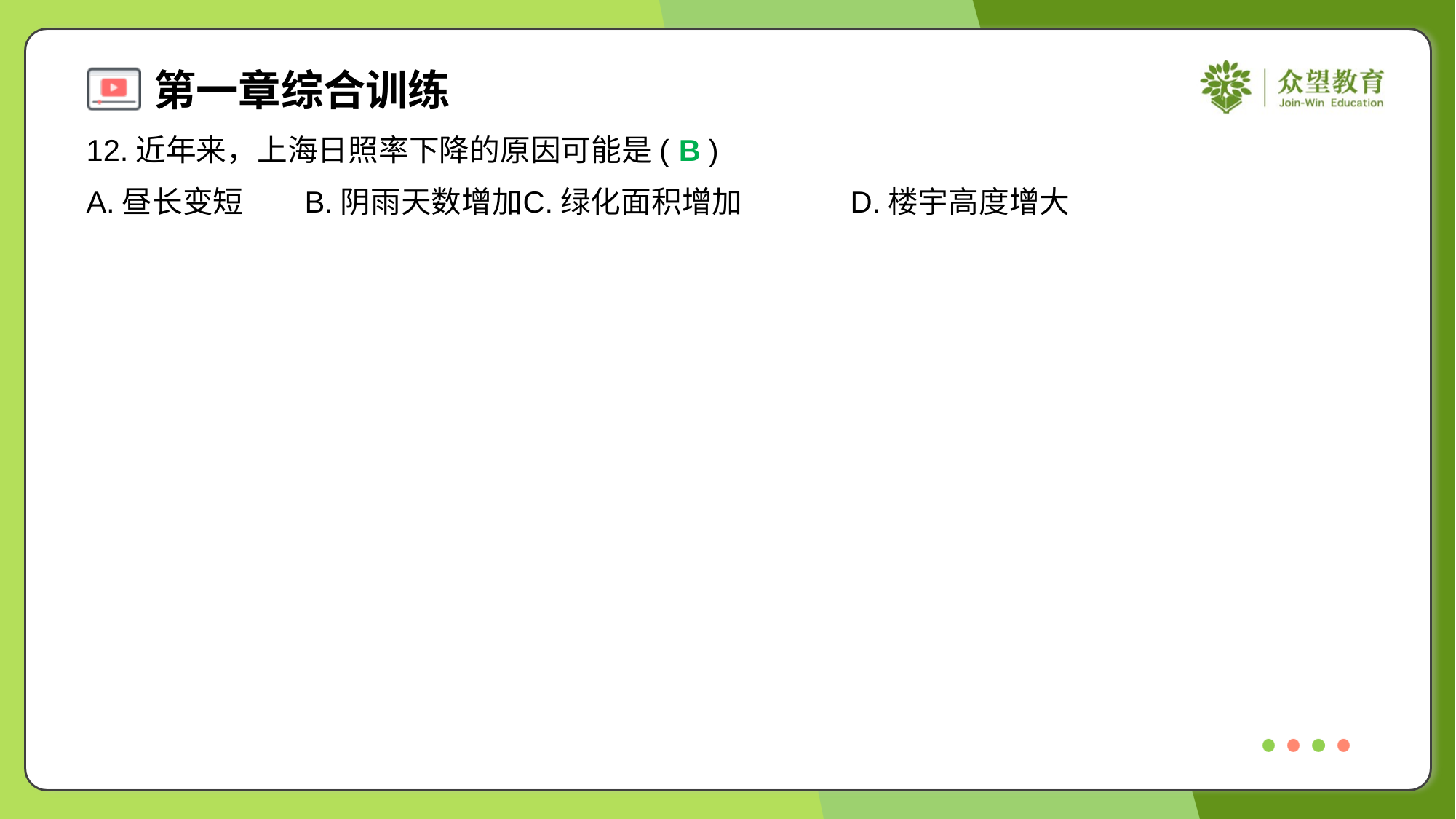

12.近年来，上海日照率下降的原因可能是(     )
B
A.昼长变短	B.阴雨天数增加	C.绿化面积增加	D.楼宇高度增大